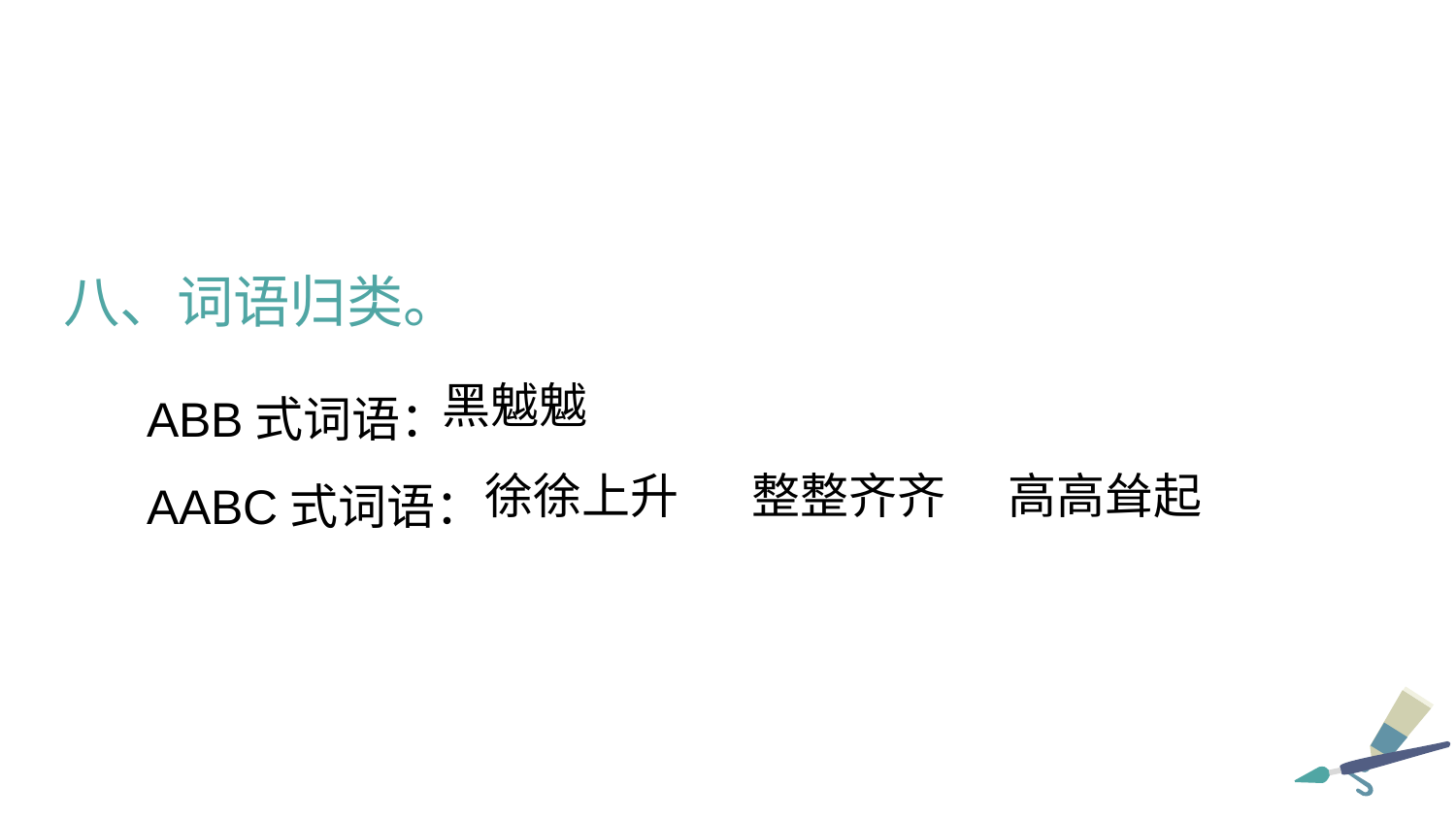

八、词语归类。
ABB式词语：
AABC式词语：
黑魆魆
徐徐上升
整整齐齐
高高耸起